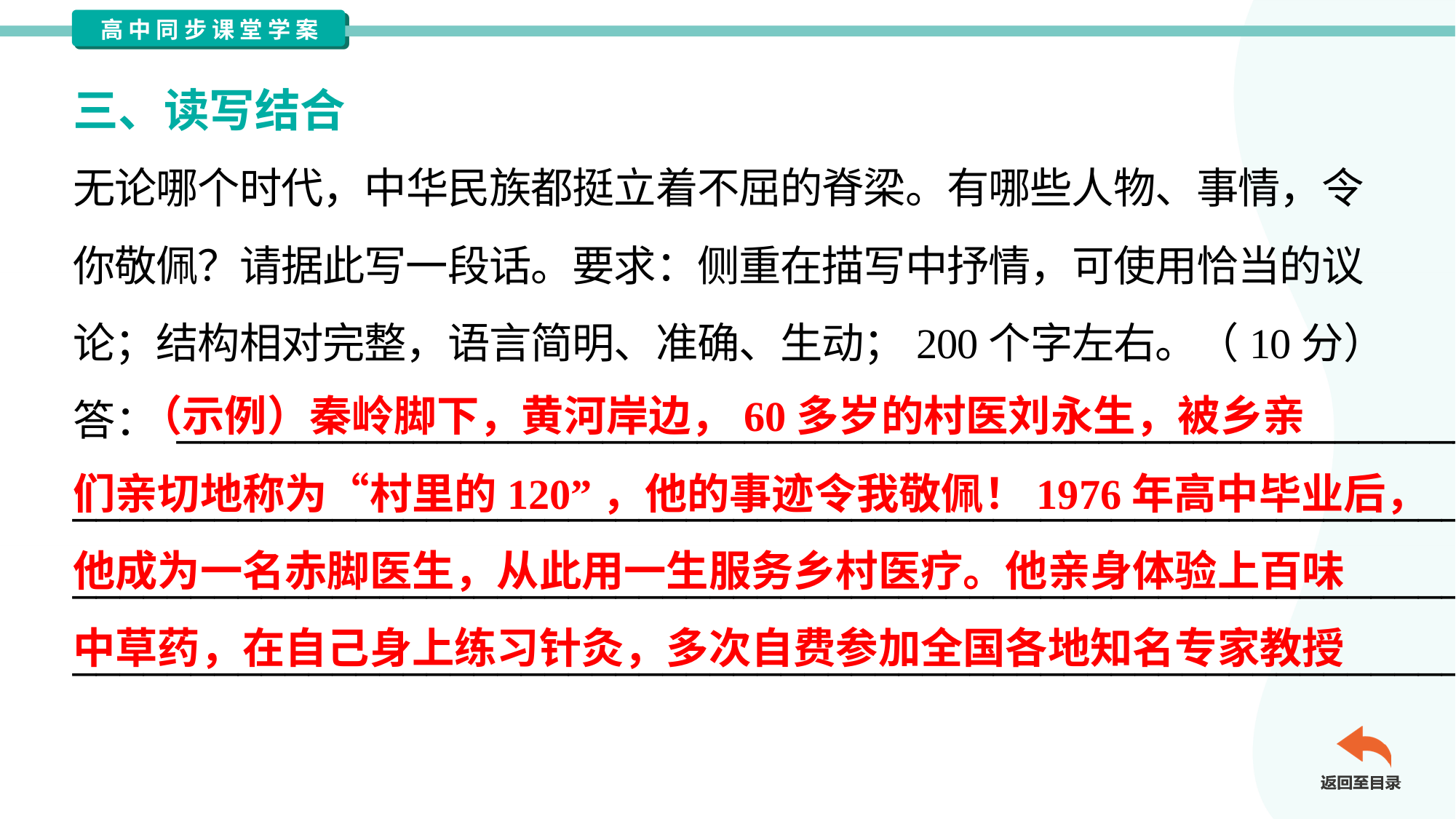

三、读写结合
无论哪个时代，中华民族都挺立着不屈的脊梁。有哪些人物、事情，令
你敬佩？请据此写一段话。要求：侧重在描写中抒情，可使用恰当的议
论；结构相对完整，语言简明、准确、生动；200个字左右。（10分）
答： ________________________________________________________
_____________________________________________________________
_____________________________________________________________
_____________________________________________________________
      （示例）秦岭脚下，黄河岸边，60多岁的村医刘永生，被乡亲
们亲切地称为“村里的120”，他的事迹令我敬佩！1976年高中毕业后，
他成为一名赤脚医生，从此用一生服务乡村医疗。他亲身体验上百味
中草药，在自己身上练习针灸，多次自费参加全国各地知名专家教授